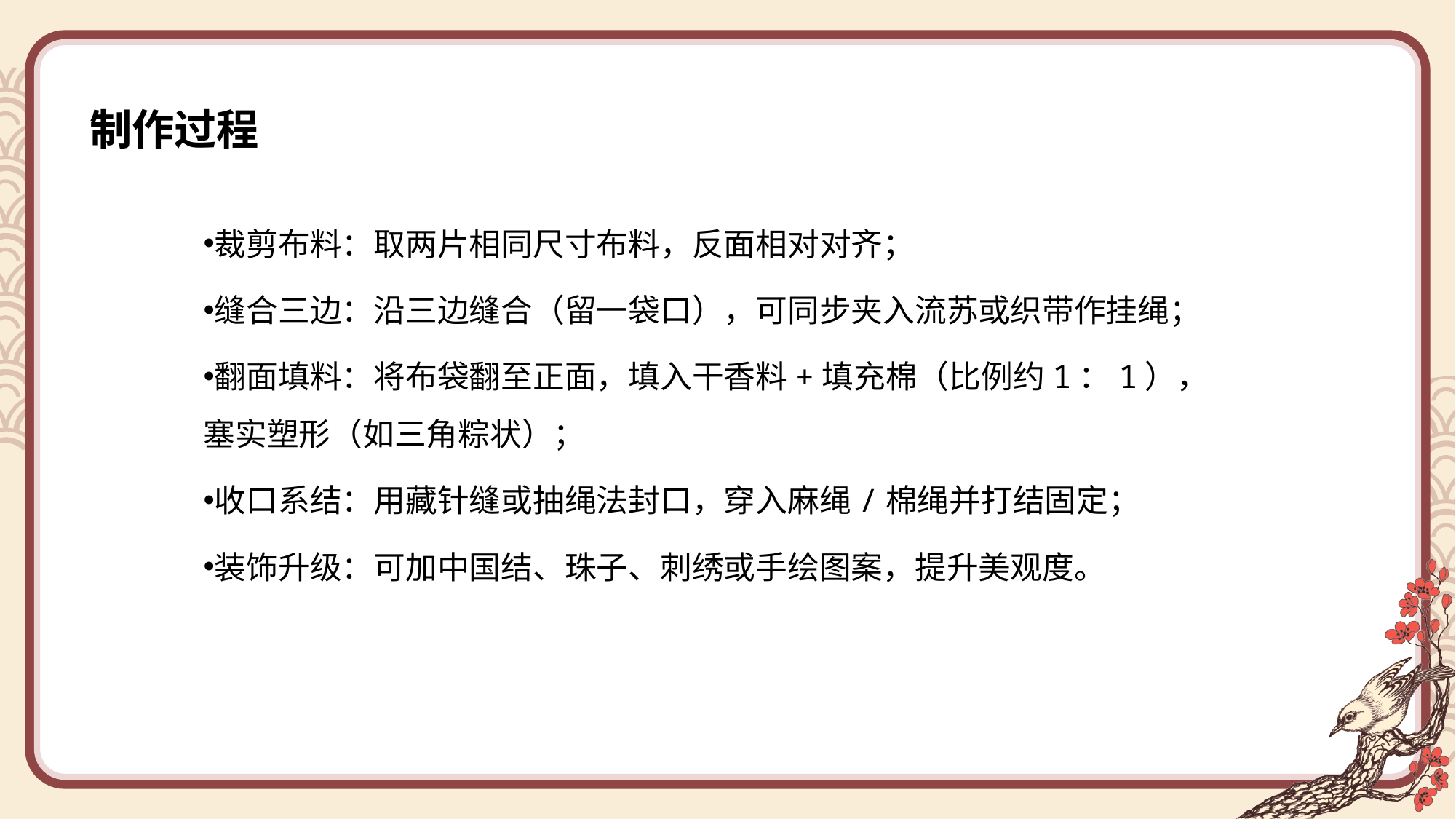

# 制作过程

裁剪布料：取两片相同尺寸布料，反面相对对齐；
缝合三边：沿三边缝合（留一袋口），可同步夹入流苏或织带作挂绳；
翻面填料：将布袋翻至正面，填入干香料+填充棉（比例约1：1），塞实塑形（如三角粽状）；
收口系结：用藏针缝或抽绳法封口，穿入麻绳/棉绳并打结固定；
装饰升级：可加中国结、珠子、刺绣或手绘图案，提升美观度。